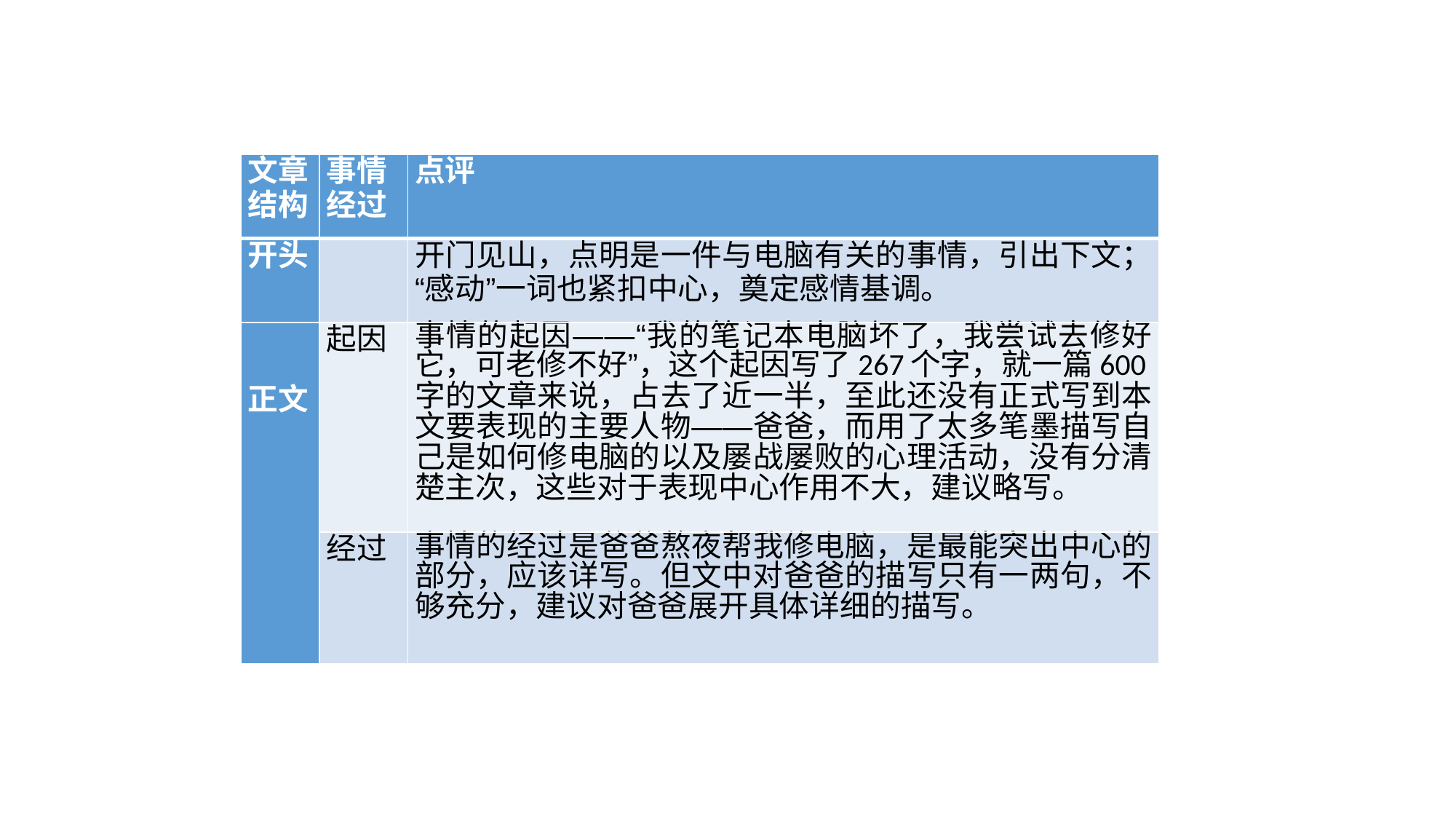

| 文章结构 | 事情经过 | 点评 |
| --- | --- | --- |
| 开头 |  | 开门见山，点明是一件与电脑有关的事情，引出下文；“感动”一词也紧扣中心，奠定感情基调。 |
| 正文 | 起因 | 事情的起因——“我的笔记本电脑坏了，我尝试去修好它，可老修不好”，这个起因写了267个字，就一篇600字的文章来说，占去了近一半，至此还没有正式写到本文要表现的主要人物——爸爸，而用了太多笔墨描写自己是如何修电脑的以及屡战屡败的心理活动，没有分清楚主次，这些对于表现中心作用不大，建议略写。 |
|  | 经过 | 事情的经过是爸爸熬夜帮我修电脑，是最能突出中心的部分，应该详写。但文中对爸爸的描写只有一两句，不够充分，建议对爸爸展开具体详细的描写。 |